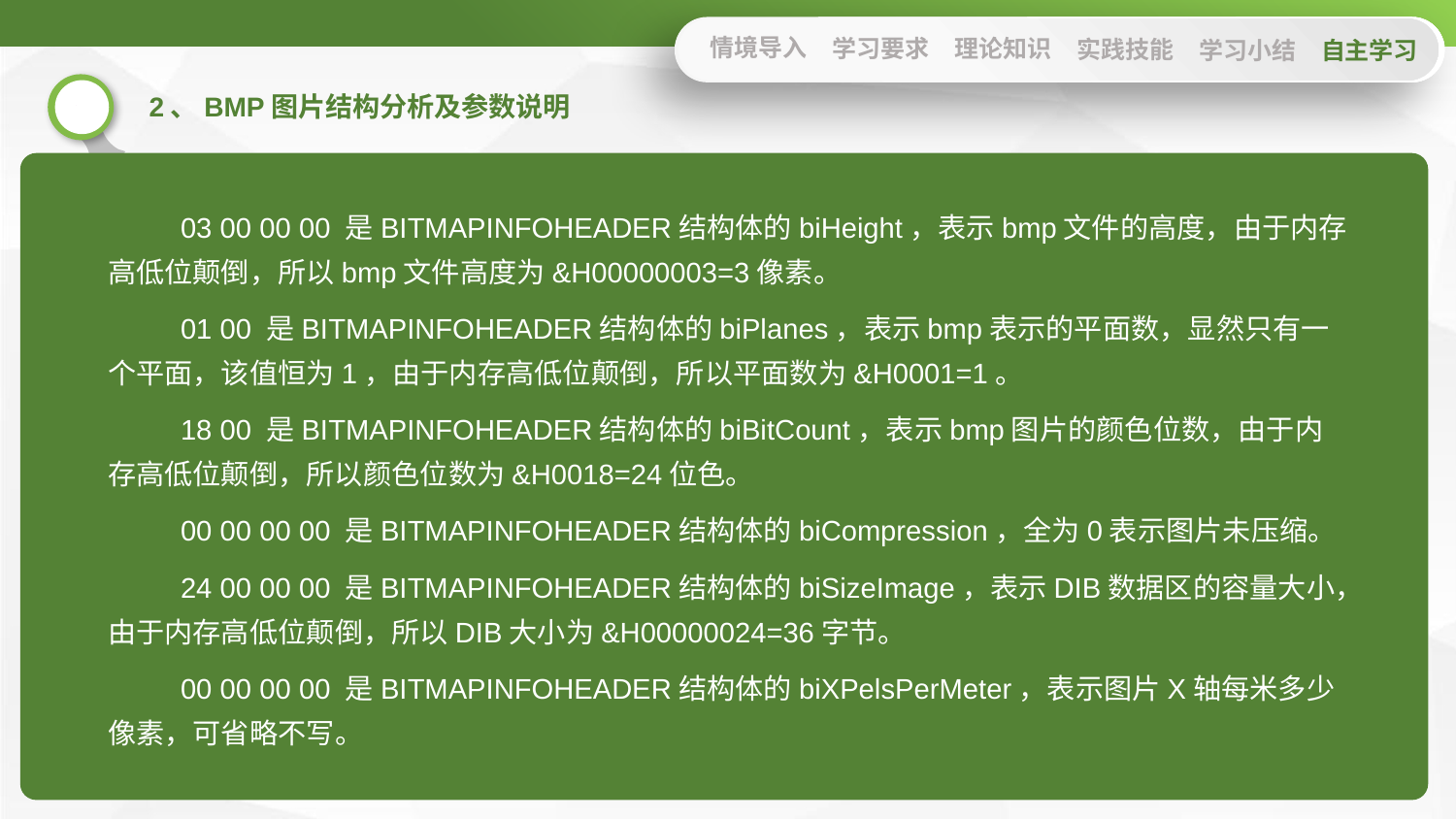

情境导入
学习要求
理论知识
实践技能
学习小结
自主学习
2、BMP图片结构分析及参数说明
03 00 00 00 是BITMAPINFOHEADER结构体的biHeight，表示bmp文件的高度，由于内存高低位颠倒，所以bmp文件高度为&H00000003=3像素。
01 00 是BITMAPINFOHEADER结构体的biPlanes，表示bmp表示的平面数，显然只有一个平面，该值恒为1，由于内存高低位颠倒，所以平面数为&H0001=1。
18 00 是BITMAPINFOHEADER结构体的biBitCount，表示bmp图片的颜色位数，由于内存高低位颠倒，所以颜色位数为&H0018=24位色。
00 00 00 00 是BITMAPINFOHEADER结构体的biCompression，全为0表示图片未压缩。
24 00 00 00 是BITMAPINFOHEADER结构体的biSizeImage，表示DIB数据区的容量大小，由于内存高低位颠倒，所以DIB大小为&H00000024=36字节。
00 00 00 00 是BITMAPINFOHEADER结构体的biXPelsPerMeter，表示图片X轴每米多少像素，可省略不写。